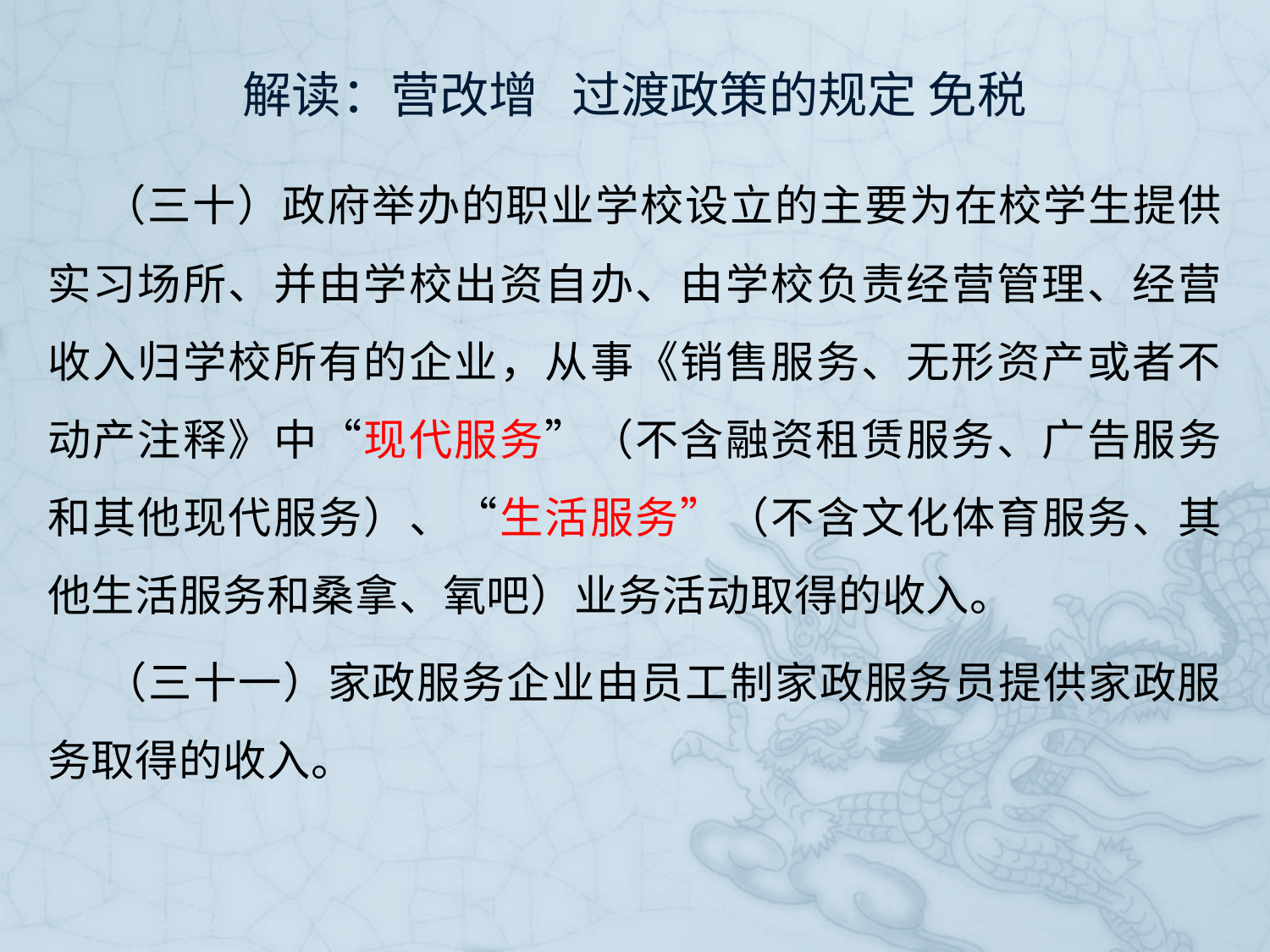

# 解读：营改增   过渡政策的规定 免税
（三十）政府举办的职业学校设立的主要为在校学生提供实习场所、并由学校出资自办、由学校负责经营管理、经营收入归学校所有的企业，从事《销售服务、无形资产或者不动产注释》中“现代服务”（不含融资租赁服务、广告服务和其他现代服务）、“生活服务”（不含文化体育服务、其他生活服务和桑拿、氧吧）业务活动取得的收入。
（三十一）家政服务企业由员工制家政服务员提供家政服务取得的收入。